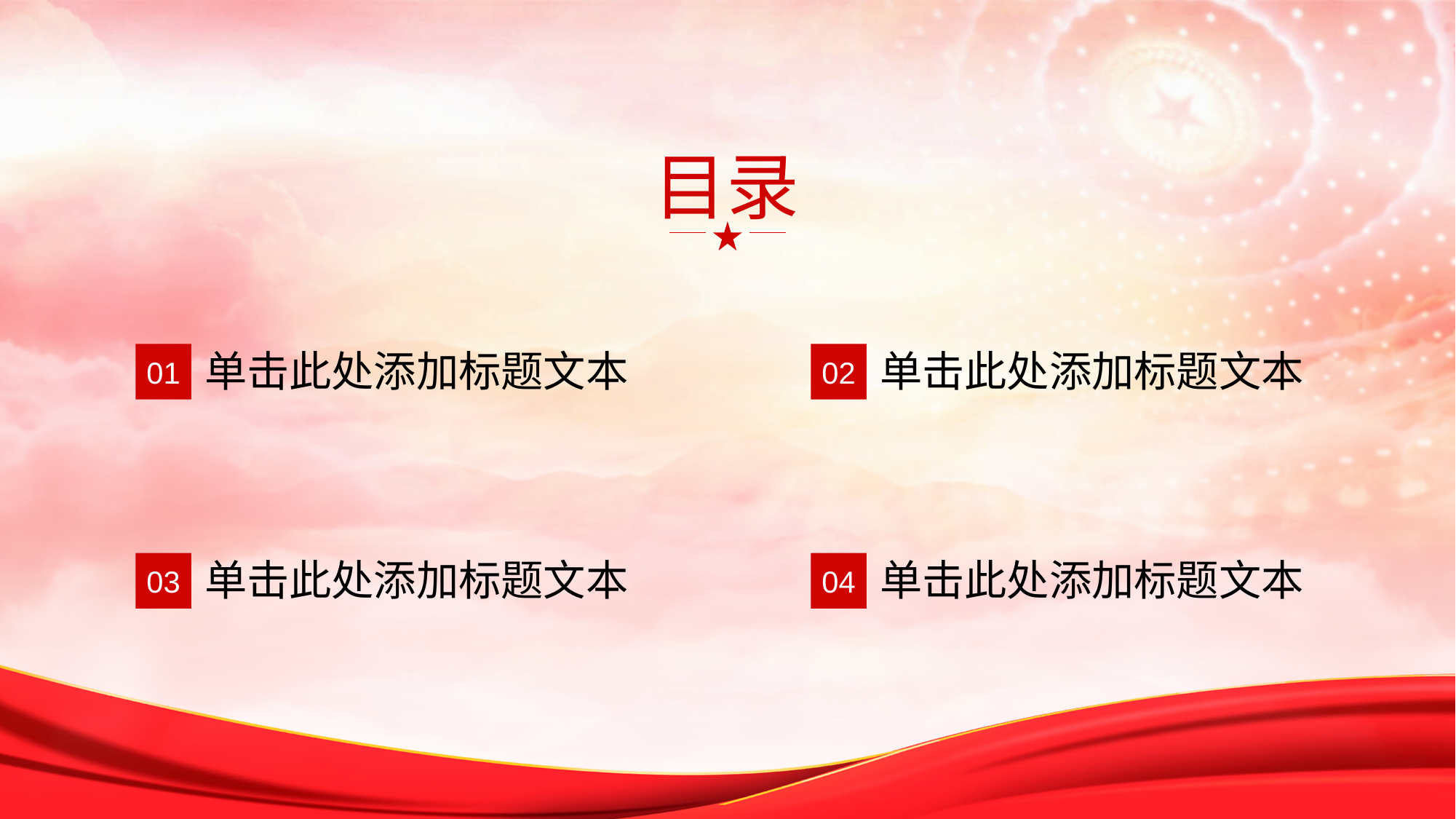

目录

单击此处添加标题文本
01
单击此处添加标题文本
02
单击此处添加标题文本
03
单击此处添加标题文本
04